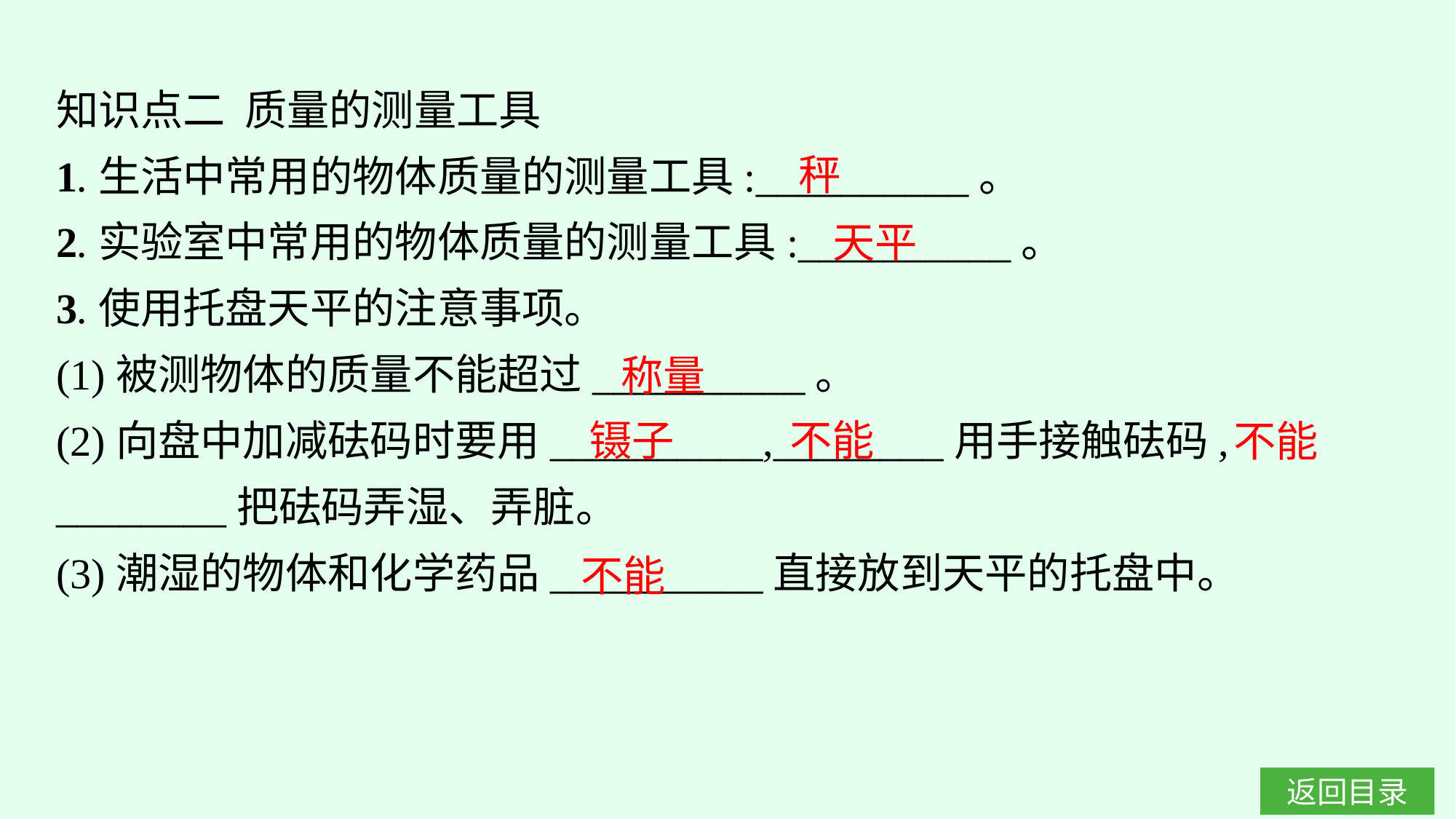

知识点二  质量的测量工具
1.生活中常用的物体质量的测量工具:__________。
2.实验室中常用的物体质量的测量工具:__________。
3.使用托盘天平的注意事项。
(1)被测物体的质量不能超过__________。
(2)向盘中加减砝码时要用__________,________用手接触砝码, ________把砝码弄湿、弄脏。
(3)潮湿的物体和化学药品__________直接放到天平的托盘中。
秤
天平
称量
镊子
不能
不能
不能